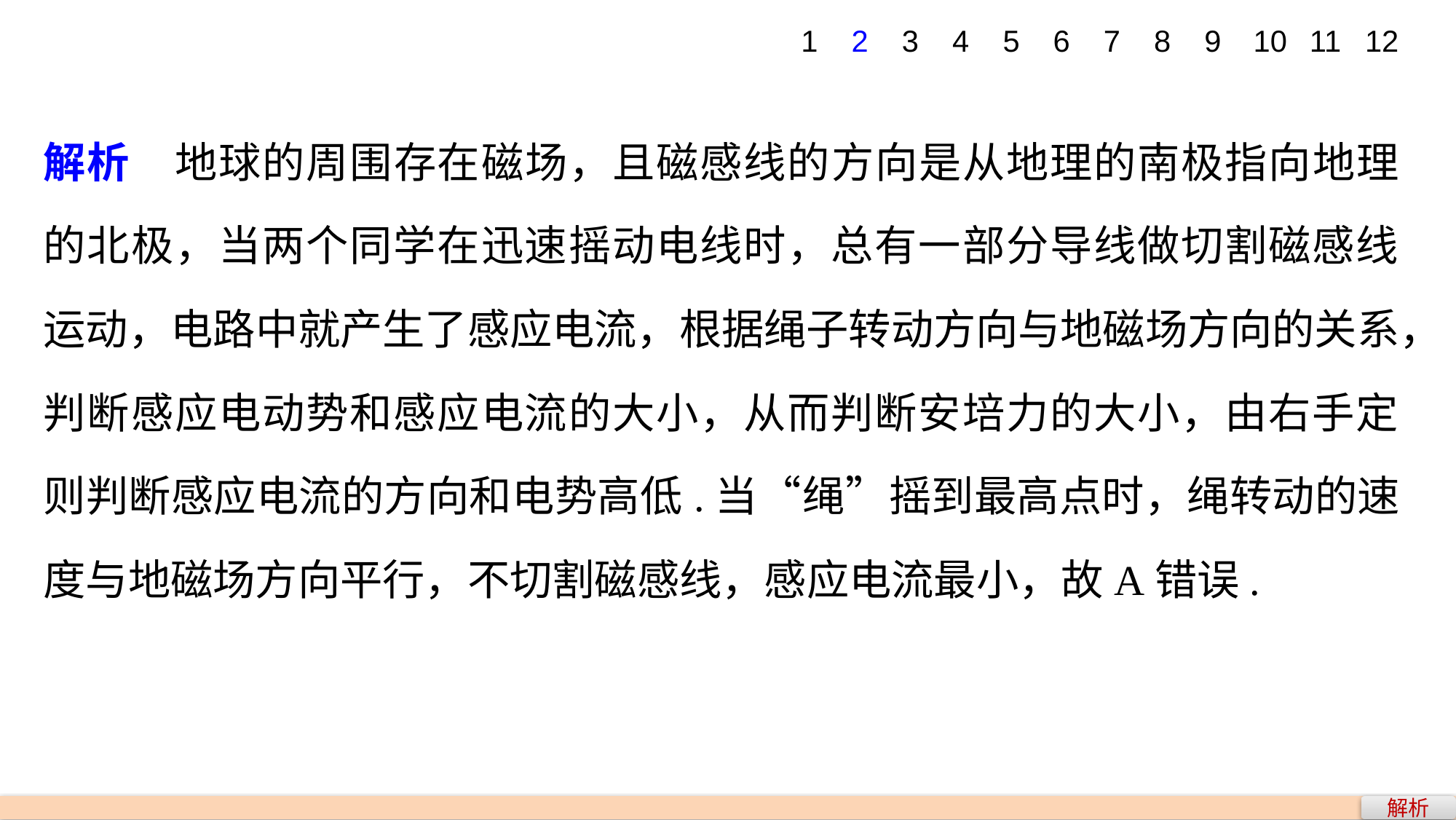

1
2
3
4
5
6
7
8
9
10
11
12
解析　地球的周围存在磁场，且磁感线的方向是从地理的南极指向地理的北极，当两个同学在迅速摇动电线时，总有一部分导线做切割磁感线运动，电路中就产生了感应电流，根据绳子转动方向与地磁场方向的关系，判断感应电动势和感应电流的大小，从而判断安培力的大小，由右手定则判断感应电流的方向和电势高低.当“绳”摇到最高点时，绳转动的速度与地磁场方向平行，不切割磁感线，感应电流最小，故A错误.

解析